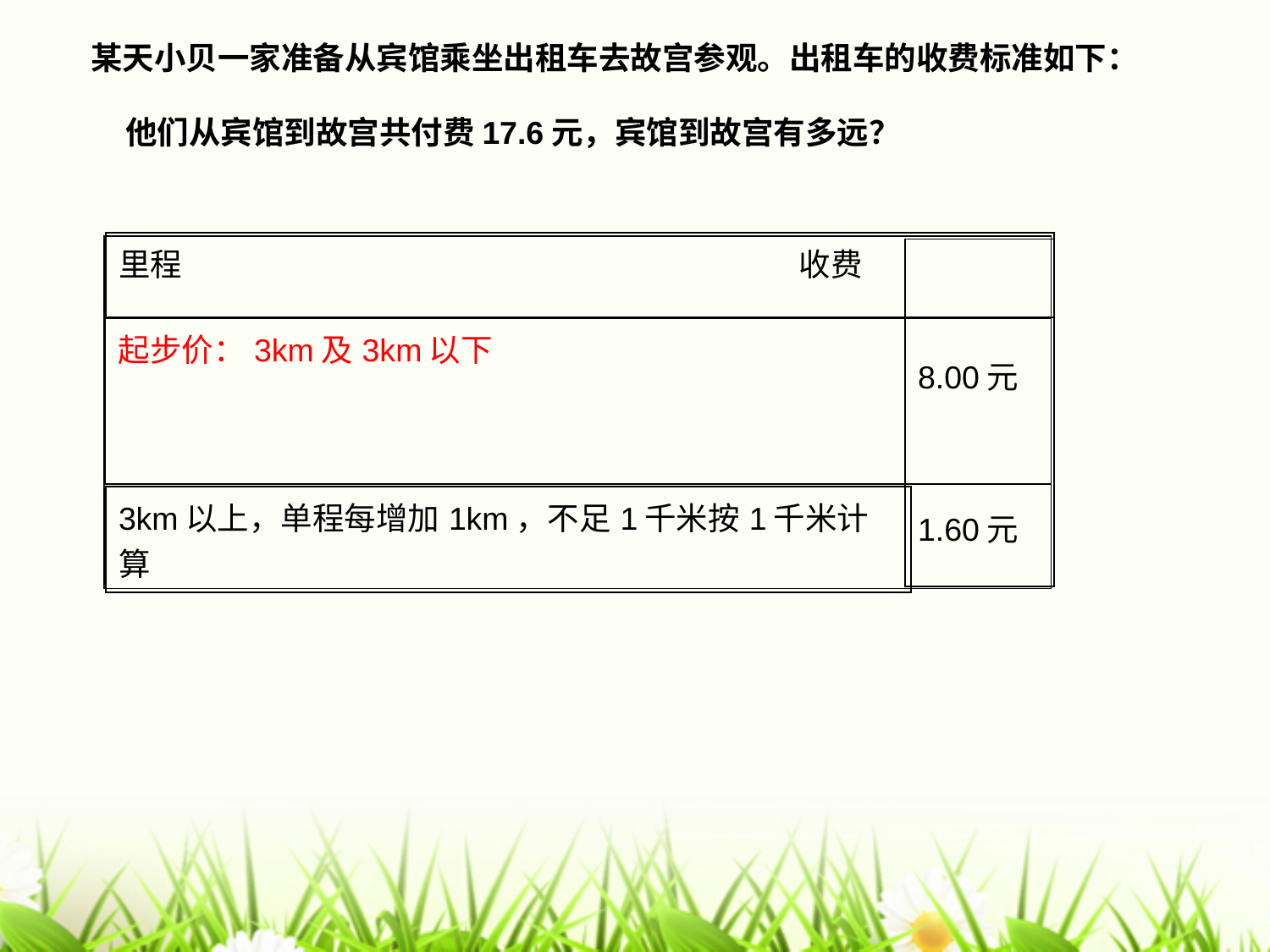

某天小贝一家准备从宾馆乘坐出租车去故宫参观。出租车的收费标准如下：
他们从宾馆到故宫共付费17.6元，宾馆到故宫有多远？
| 里程 收费 |
| --- |
|  |
| --- |
| 8.00元 1.60元 |
| --- |
| 起步价：3km及3km以下 |
| --- |
| 3km以上，单程每增加1km，不足1千米按1千米计算 |
| --- |